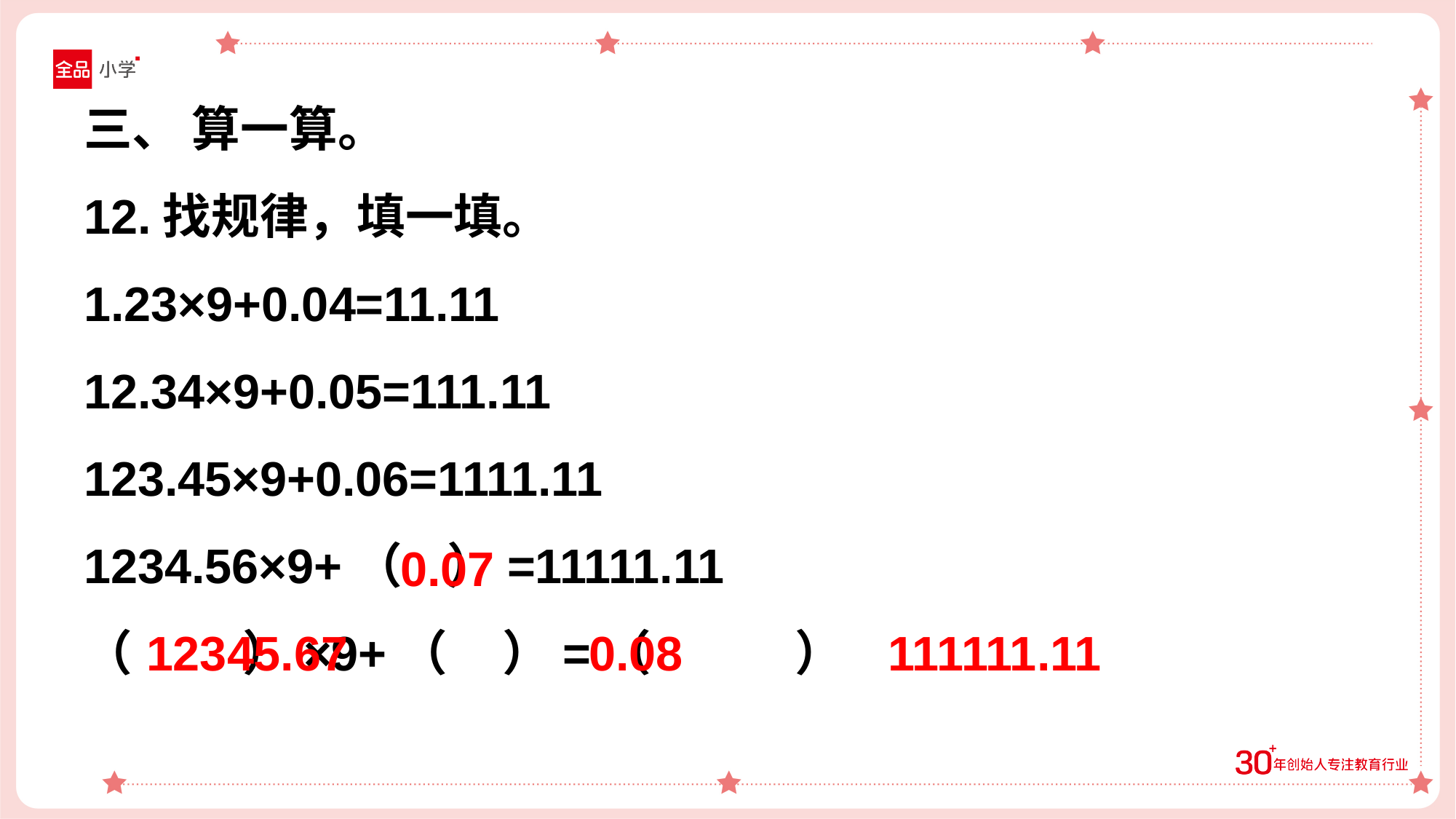

三、 算一算。
12.找规律，填一填。
1.23×9+0.04=11.11
12.34×9+0.05=111.11
123.45×9+0.06=1111.11
1234.56×9+（    ）=11111.11
（          ）×9+（     ）=（             ）

0.07
12345.67
0.08
111111.11